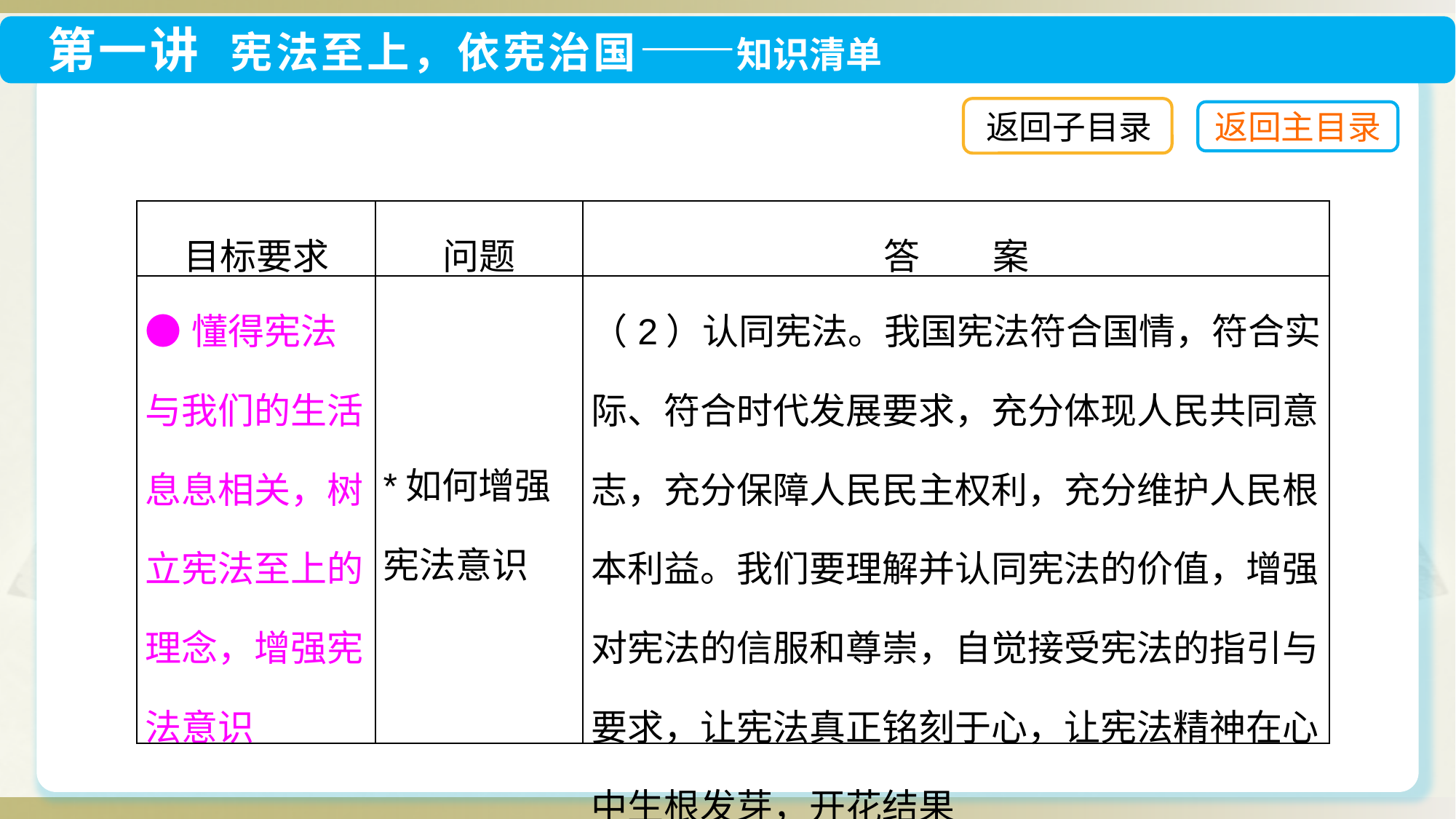

返回子目录
| 目标要求 | 问题 | 答　　案 |
| --- | --- | --- |
| ●懂得宪法与我们的生活息息相关，树立宪法至上的理念，增强宪法意识 | \*如何增强宪法意识 | （2）认同宪法。我国宪法符合国情，符合实际、符合时代发展要求，充分体现人民共同意志，充分保障人民民主权利，充分维护人民根本利益。我们要理解并认同宪法的价值，增强对宪法的信服和尊崇，自觉接受宪法的指引与要求，让宪法真正铭刻于心，让宪法精神在心中生根发芽，开花结果 |